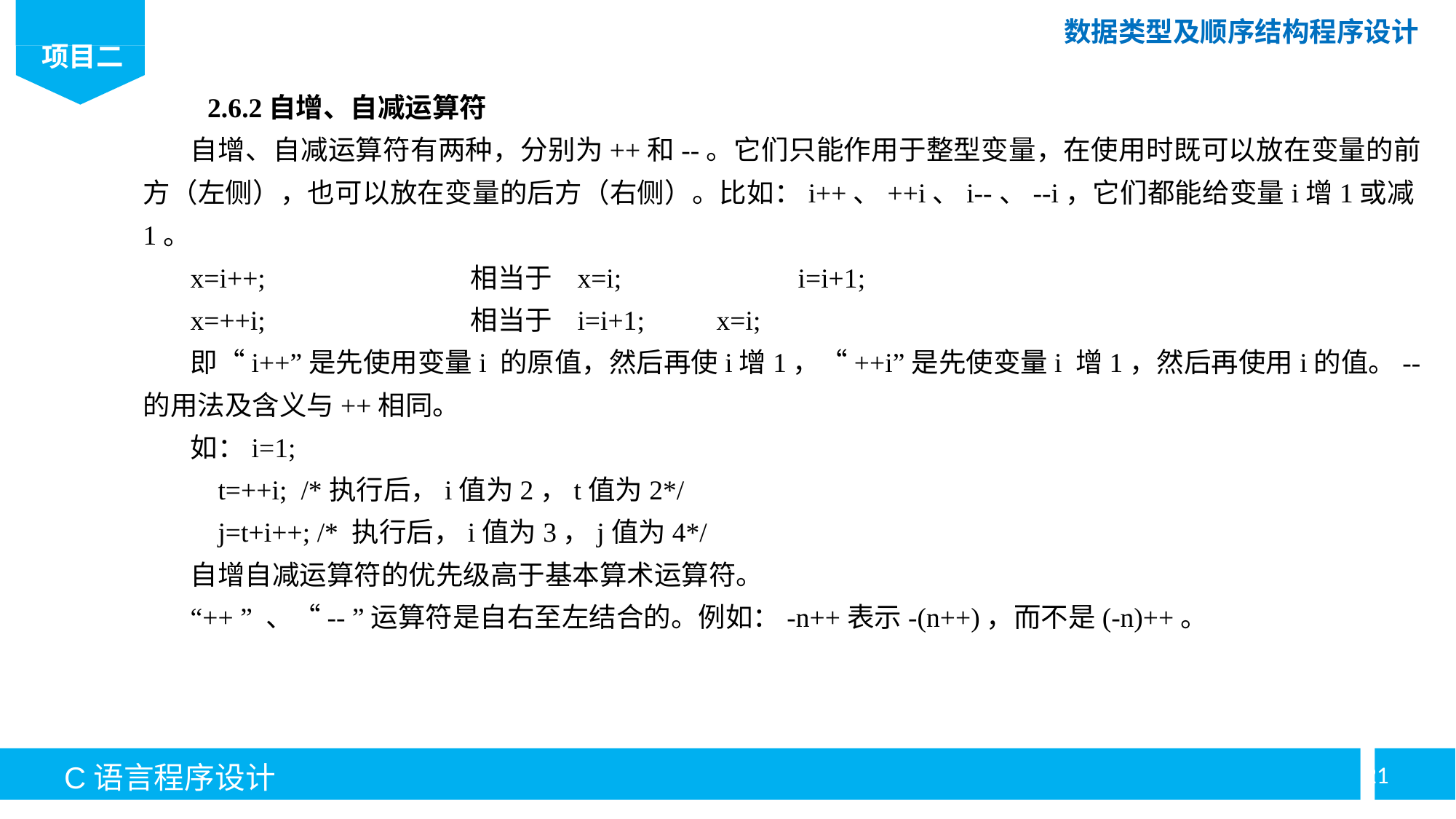

2.6.2自增、自减运算符
自增、自减运算符有两种，分别为++和--。它们只能作用于整型变量，在使用时既可以放在变量的前方（左侧），也可以放在变量的后方（右侧）。比如：i++、++i、i--、--i，它们都能给变量i增1或减1。
x=i++;		相当于   x=i;  		i=i+1;
x=++i;		相当于   i=i+1;	    x=i;
即“i++”是先使用变量i 的原值，然后再使i增1，“++i”是先使变量i 增1，然后再使用i的值。--的用法及含义与++相同。
如：i=1;
    t=++i;  /*执行后，i值为2，t值为2*/
    j=t+i++; /* 执行后，i值为3，j值为4*/
自增自减运算符的优先级高于基本算术运算符。
“++ ” 、“-- ”运算符是自右至左结合的。例如：-n++表示-(n++)，而不是(-n)++。